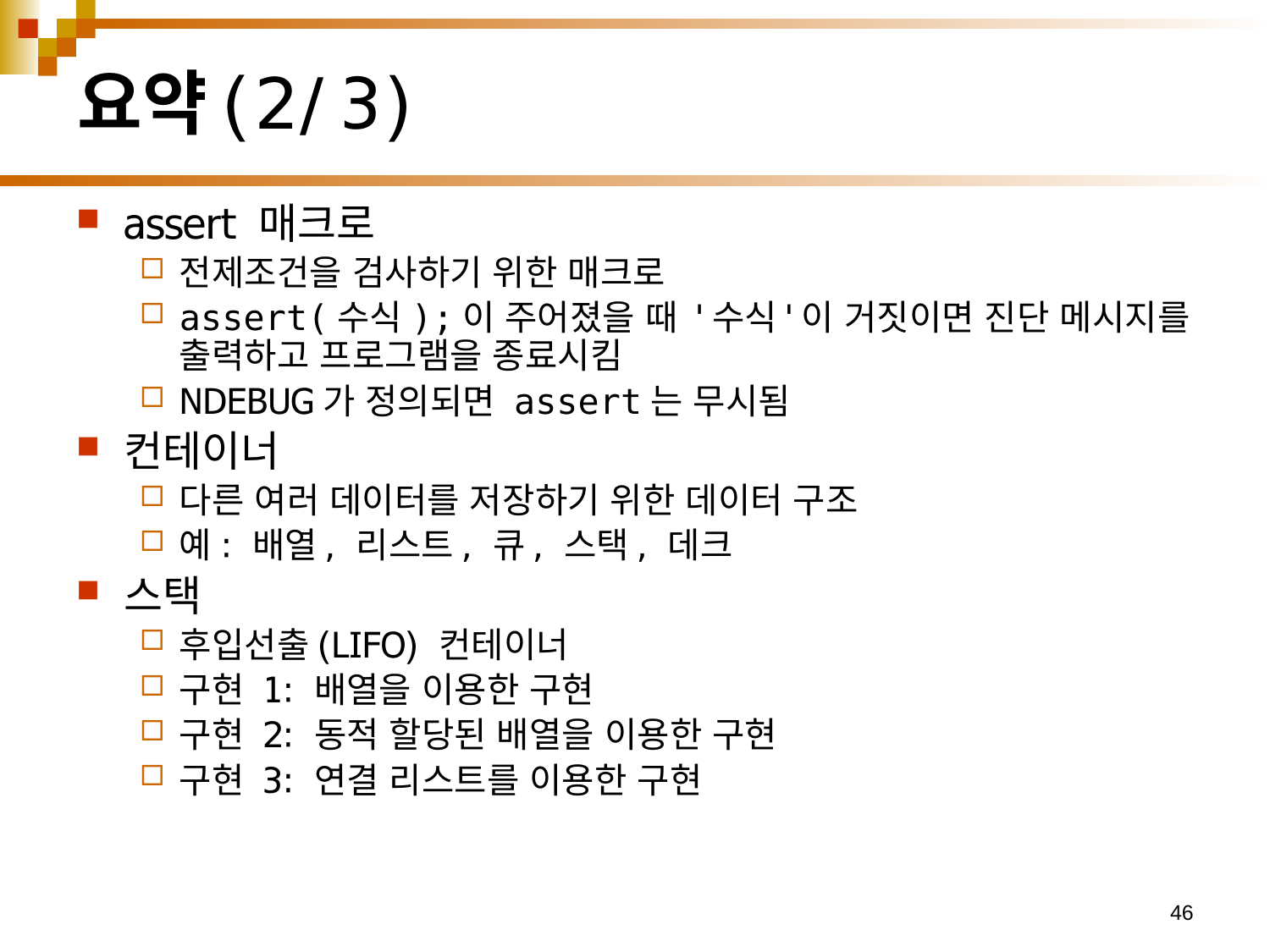

# 요약(2/3)
assert 매크로
전제조건을 검사하기 위한 매크로
assert(수식);이 주어졌을 때 '수식'이 거짓이면 진단 메시지를 출력하고 프로그램을 종료시킴
NDEBUG가 정의되면 assert는 무시됨
컨테이너
다른 여러 데이터를 저장하기 위한 데이터 구조
예: 배열, 리스트, 큐, 스택, 데크
스택
후입선출(LIFO) 컨테이너
구현 1: 배열을 이용한 구현
구현 2: 동적 할당된 배열을 이용한 구현
구현 3: 연결 리스트를 이용한 구현
46